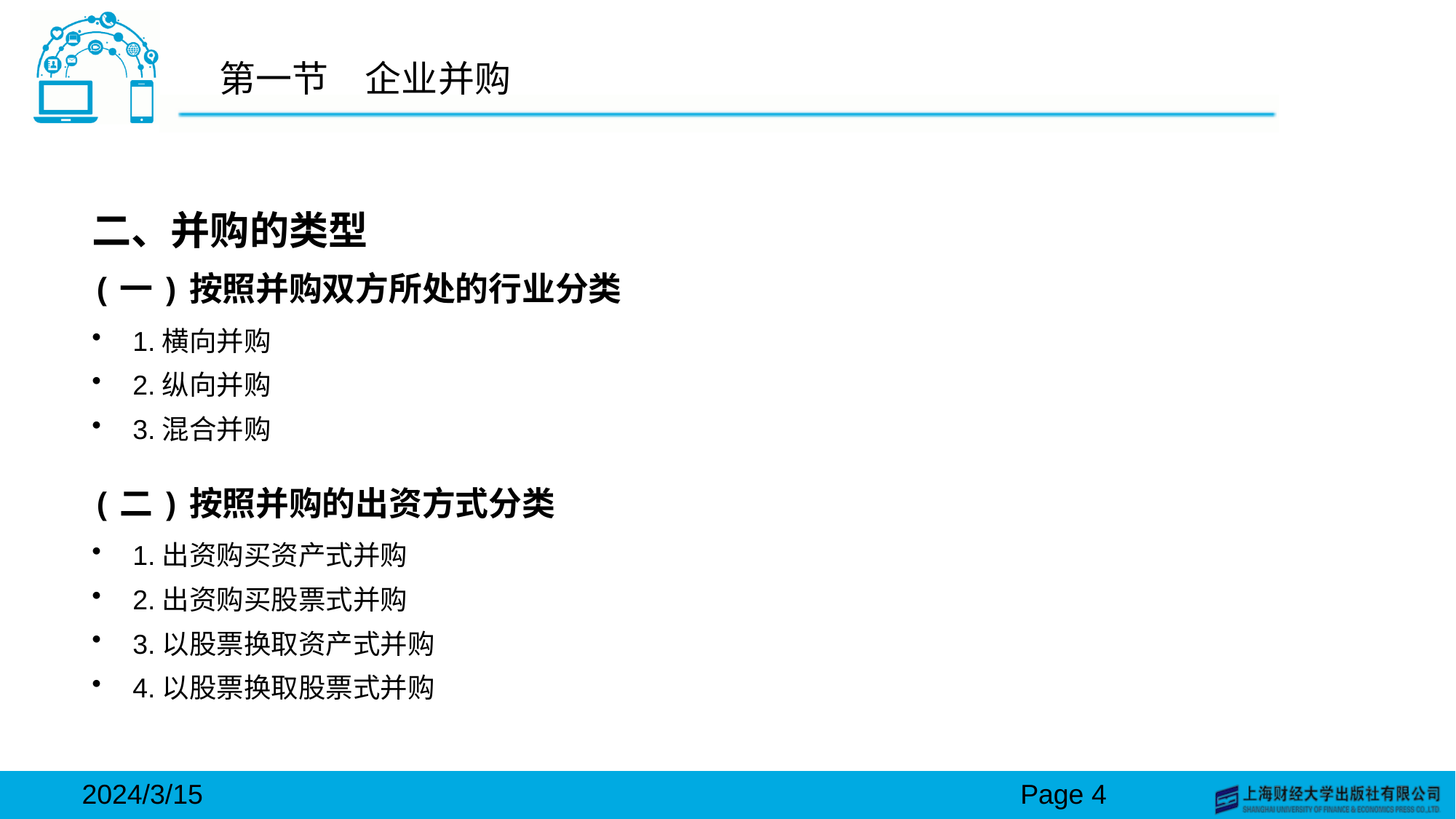

# 第一节　企业并购
二、并购的类型
(一)按照并购双方所处的行业分类
1.横向并购
2.纵向并购
3.混合并购
(二)按照并购的出资方式分类
1.出资购买资产式并购
2.出资购买股票式并购
3.以股票换取资产式并购
4.以股票换取股票式并购

2024/3/15
Page 4